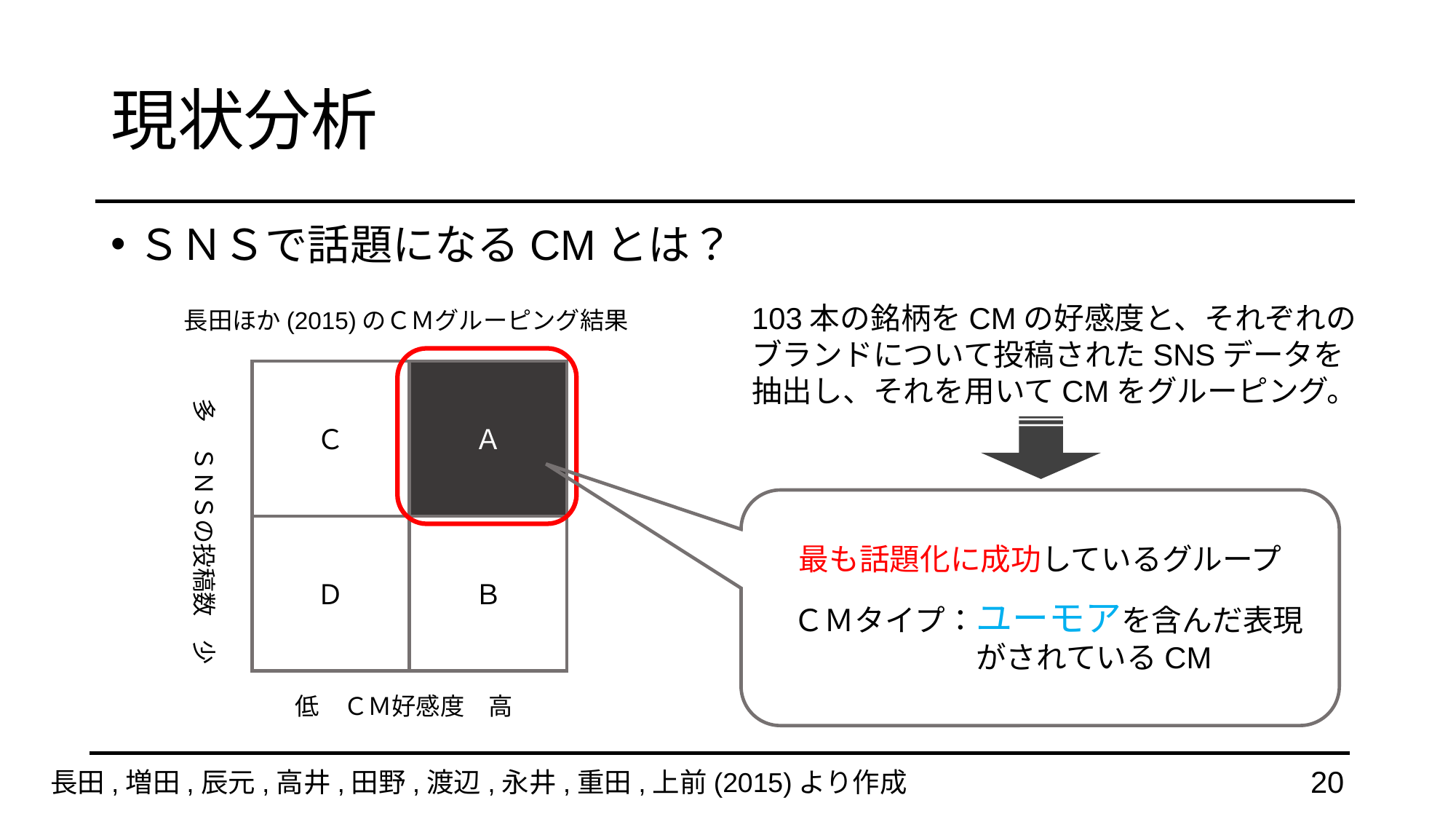

# 現状分析
ＳＮＳで話題になるCMとは？
103本の銘柄をCMの好感度と、それぞれの
ブランドについて投稿されたSNSデータを
抽出し、それを用いてCMをグルーピング。
長田ほか(2015)のＣＭグルーピング結果

Ｃ
Ａ
Ｄ
Ｂ

多　ＳＮＳの投稿数　少
最も話題化に成功しているグループ

　ＣＭタイプ：ユーモアを含んだ表現
　　　　　　　がされているCM
低　ＣＭ好感度　高
20
長田,増田,辰元,高井,田野,渡辺,永井,重田,上前(2015)より作成